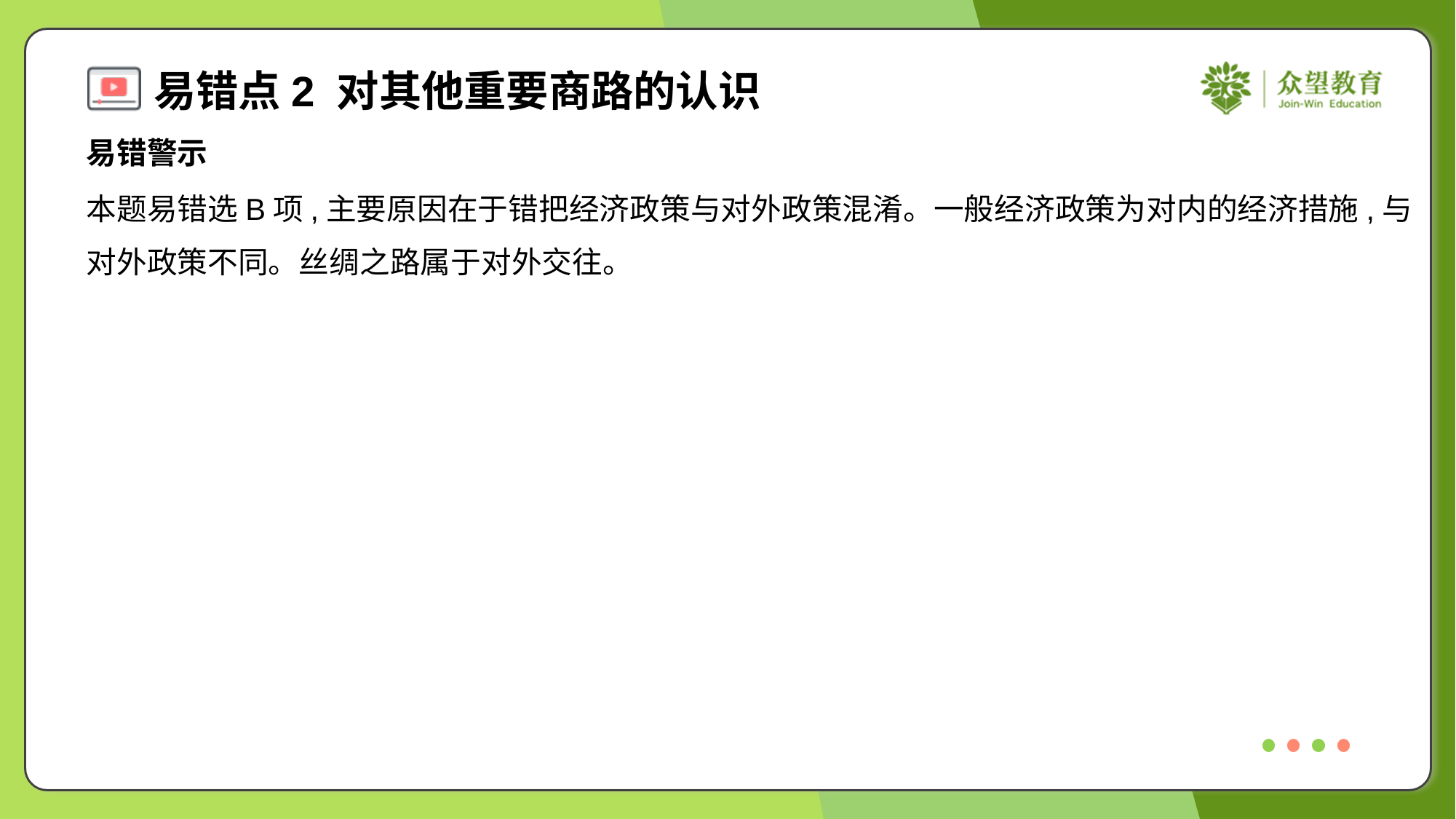

易错警示
本题易错选B项,主要原因在于错把经济政策与对外政策混淆。一般经济政策为对内的经济措施,与
对外政策不同。丝绸之路属于对外交往。